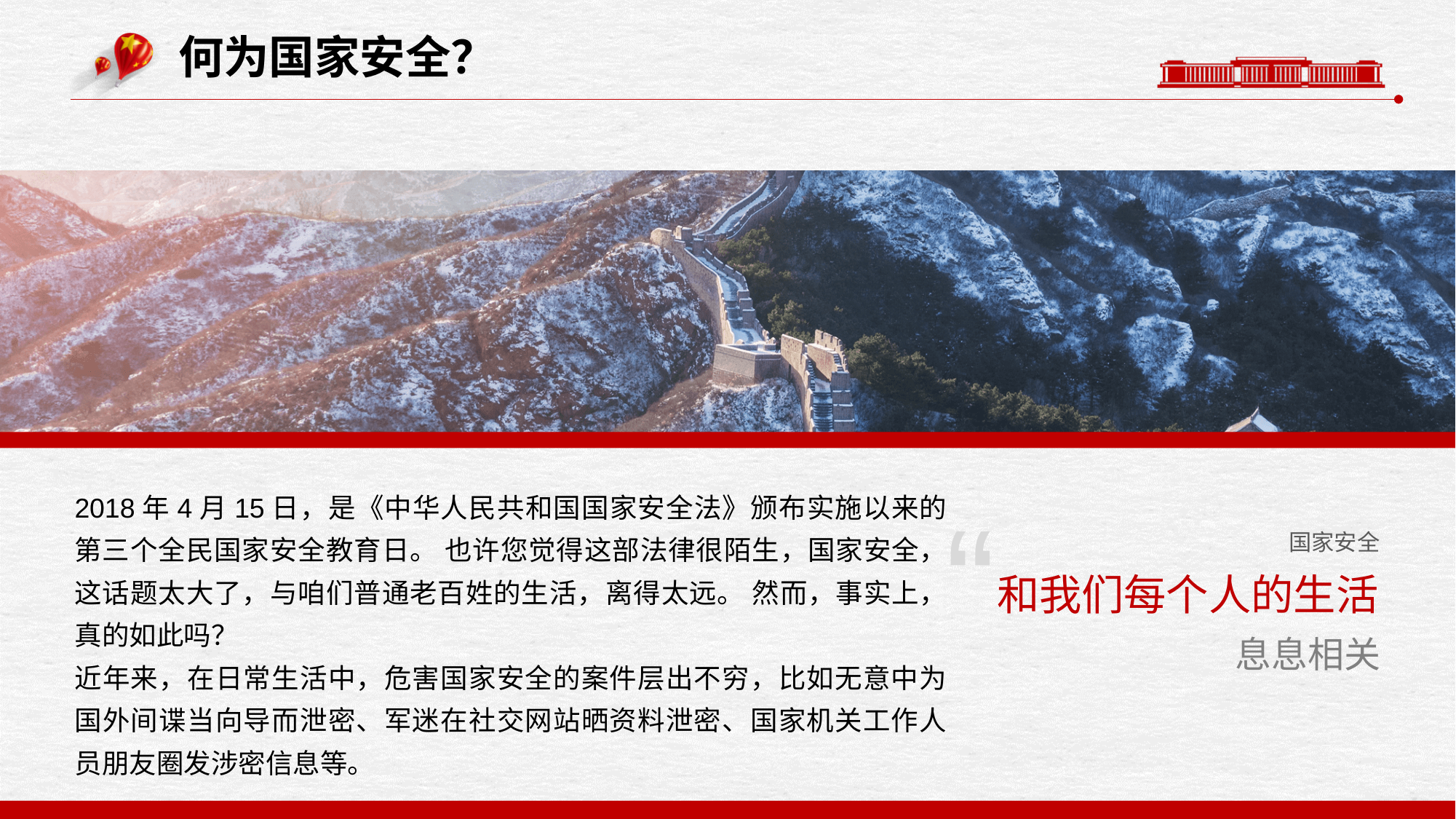

何为国家安全？
https://www.ypppt.com/

2018年4月15日，是《中华人民共和国国家安全法》颁布实施以来的第三个全民国家安全教育日。 也许您觉得这部法律很陌生，国家安全，这话题太大了，与咱们普通老百姓的生活，离得太远。 然而，事实上，真的如此吗？
近年来，在日常生活中，危害国家安全的案件层出不穷，比如无意中为国外间谍当向导而泄密、军迷在社交网站晒资料泄密、国家机关工作人员朋友圈发涉密信息等。
“
国家安全
和我们每个人的生活
息息相关